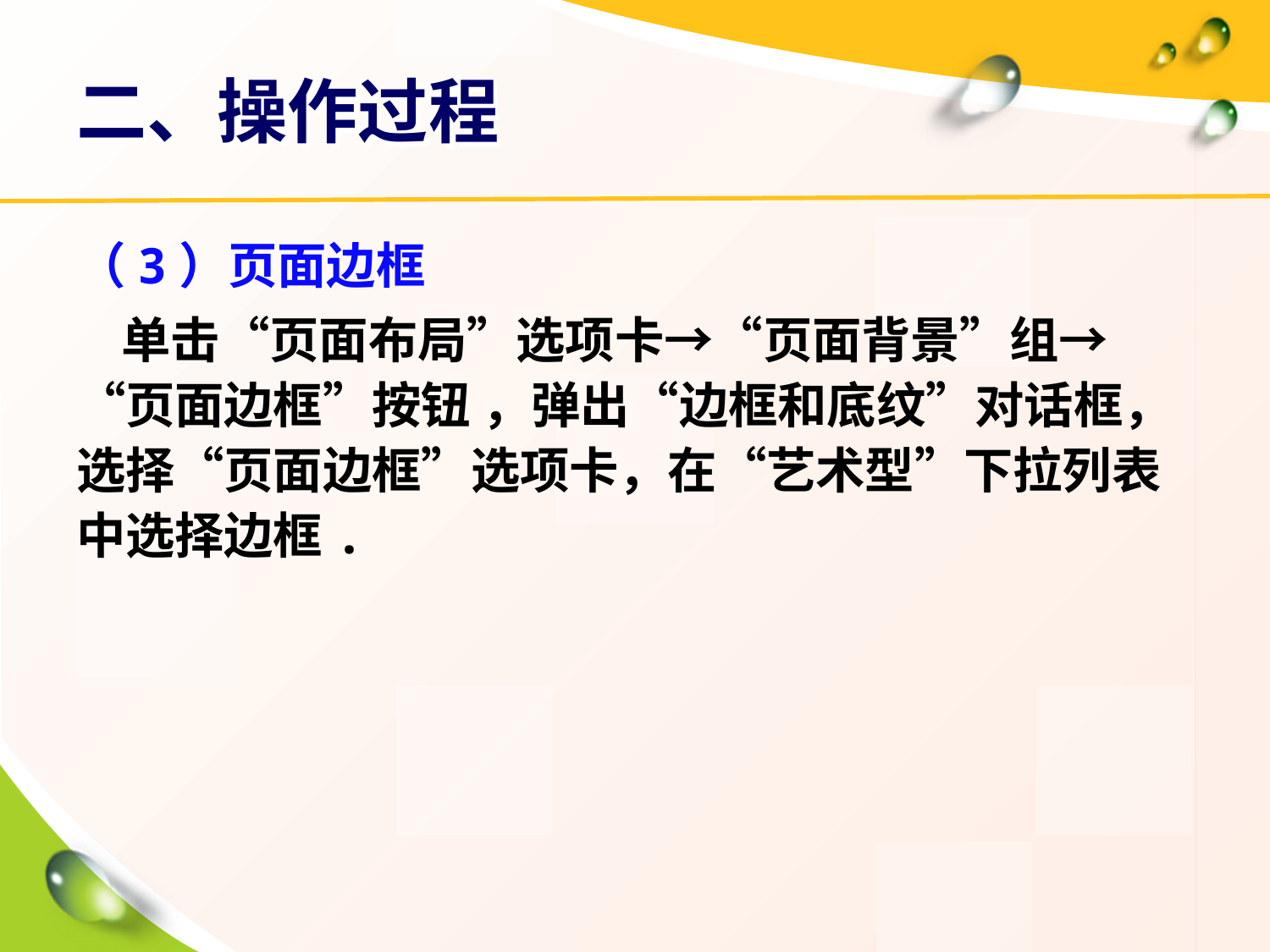

# 二、操作过程
（3）页面边框
   单击“页面布局”选项卡→“页面背景”组→“页面边框”按钮 ，弹出“边框和底纹”对话框，选择“页面边框”选项卡，在“艺术型”下拉列表中选择边框.